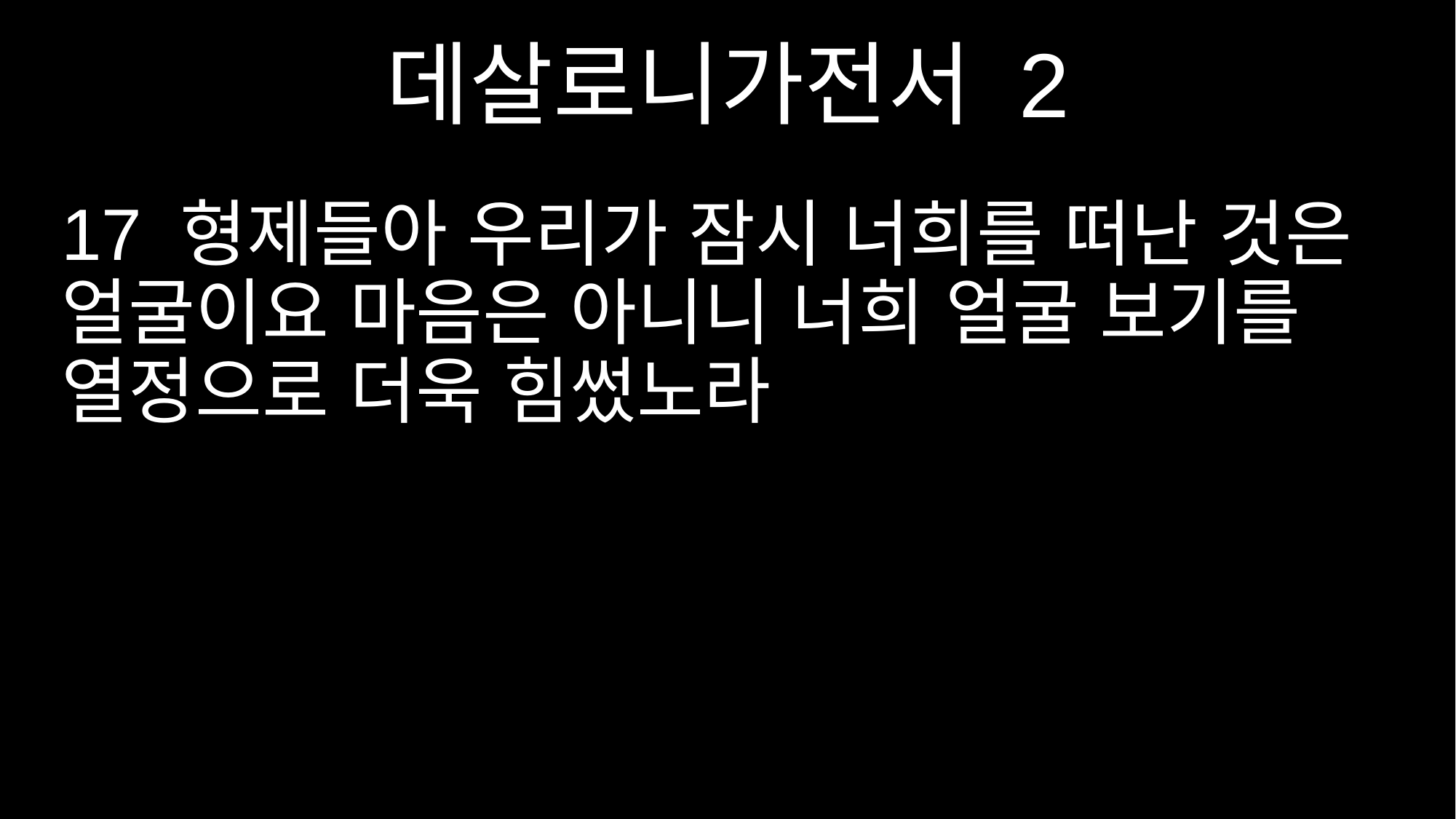

데살로니가전서 2
17 형제들아 우리가 잠시 너희를 떠난 것은 얼굴이요 마음은 아니니 너희 얼굴 보기를 열정으로 더욱 힘썼노라